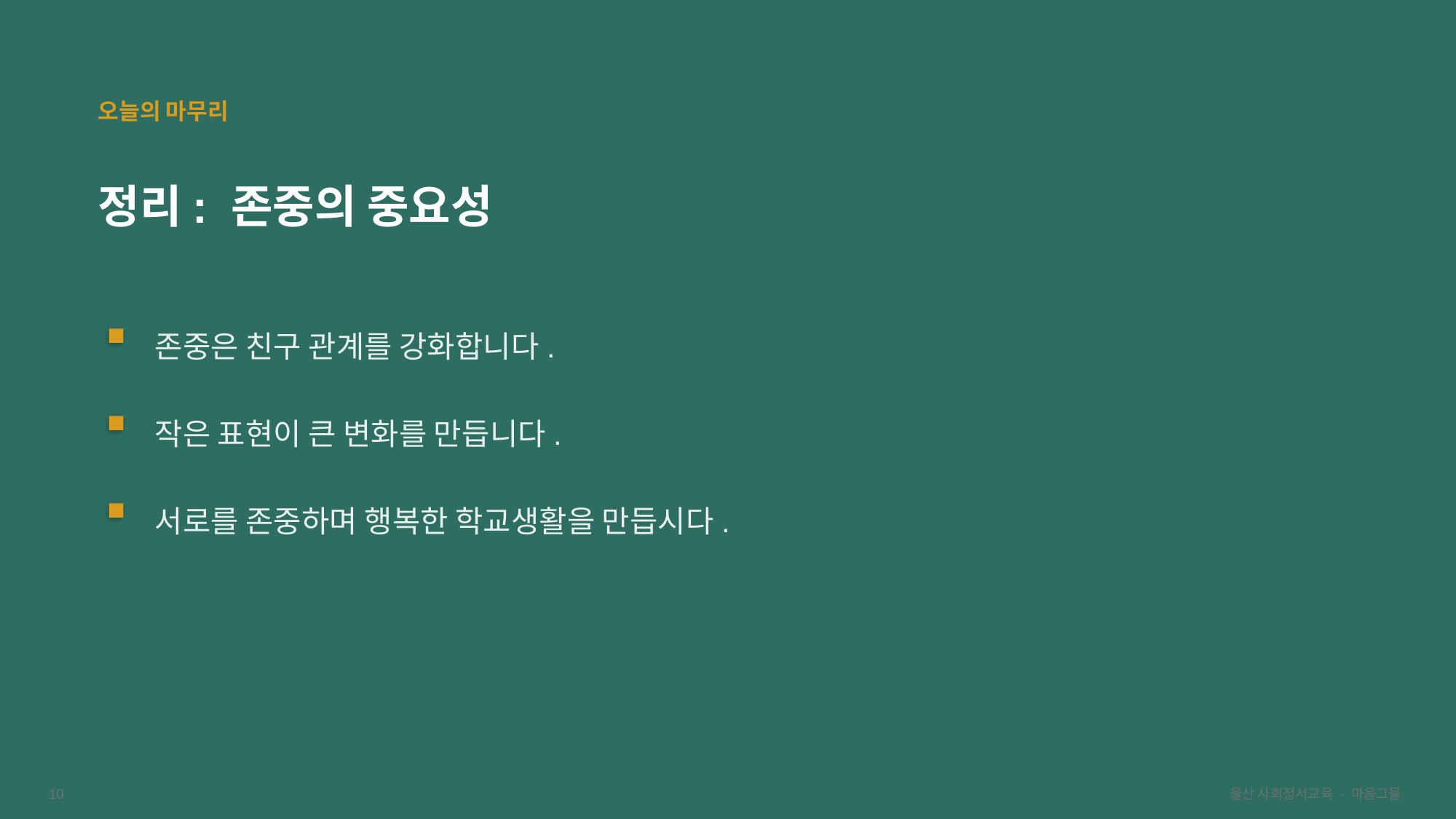

오늘의 마무리
정리: 존중의 중요성
존중은 친구 관계를 강화합니다.

작은 표현이 큰 변화를 만듭니다.

서로를 존중하며 행복한 학교생활을 만듭시다.

10
울산 사회정서교육 · 마음그물